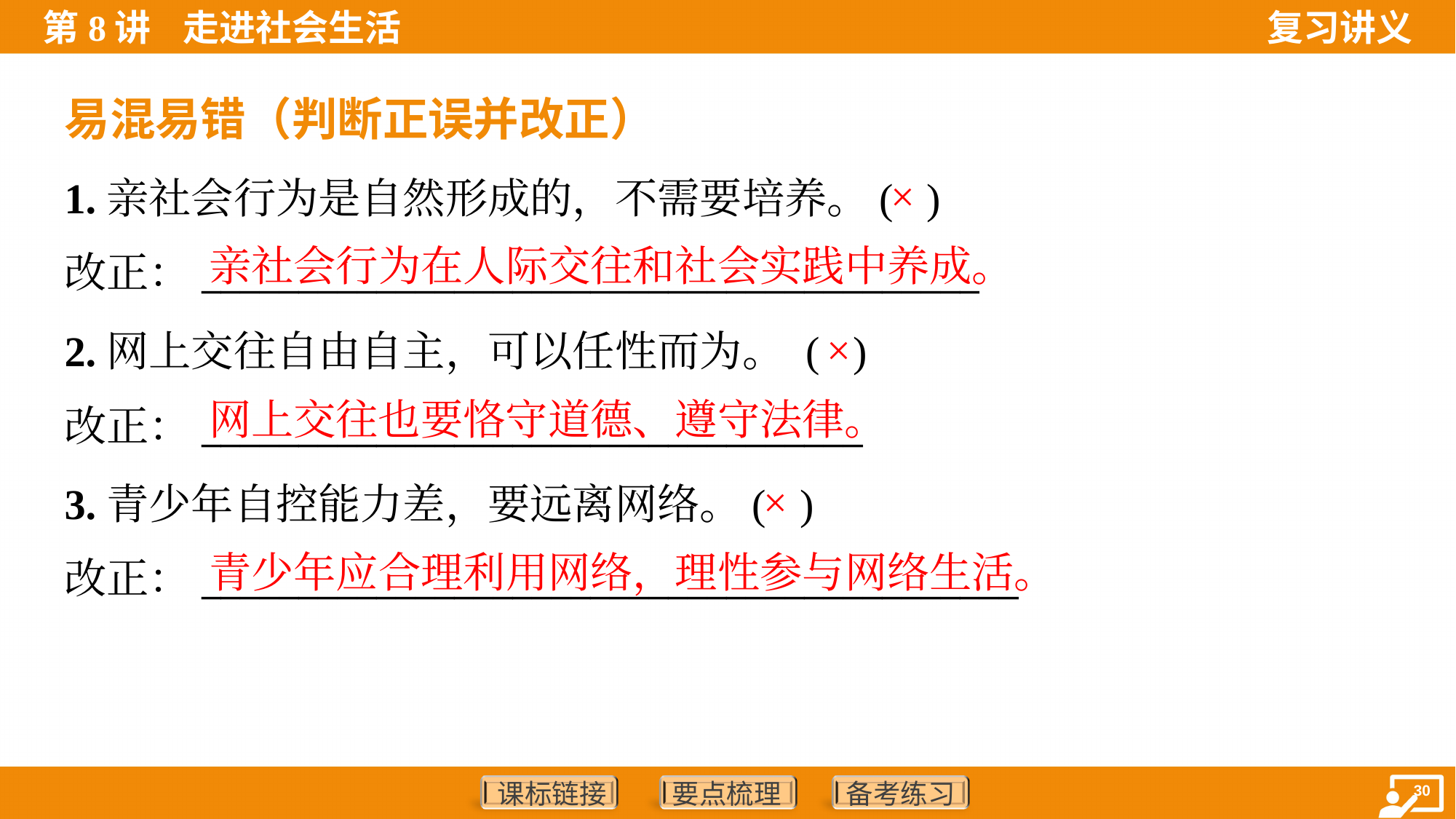

易混易错（判断正误并改正）
1.亲社会行为是自然形成的，不需要培养。(   )
改正：________________________________________
×
亲社会行为在人际交往和社会实践中养成。
2.网上交往自由自主，可以任性而为。 (   )
改正：__________________________________
×
网上交往也要恪守道德、遵守法律。
3.青少年自控能力差，要远离网络。(   )
改正：__________________________________________
×
青少年应合理利用网络，理性参与网络生活。